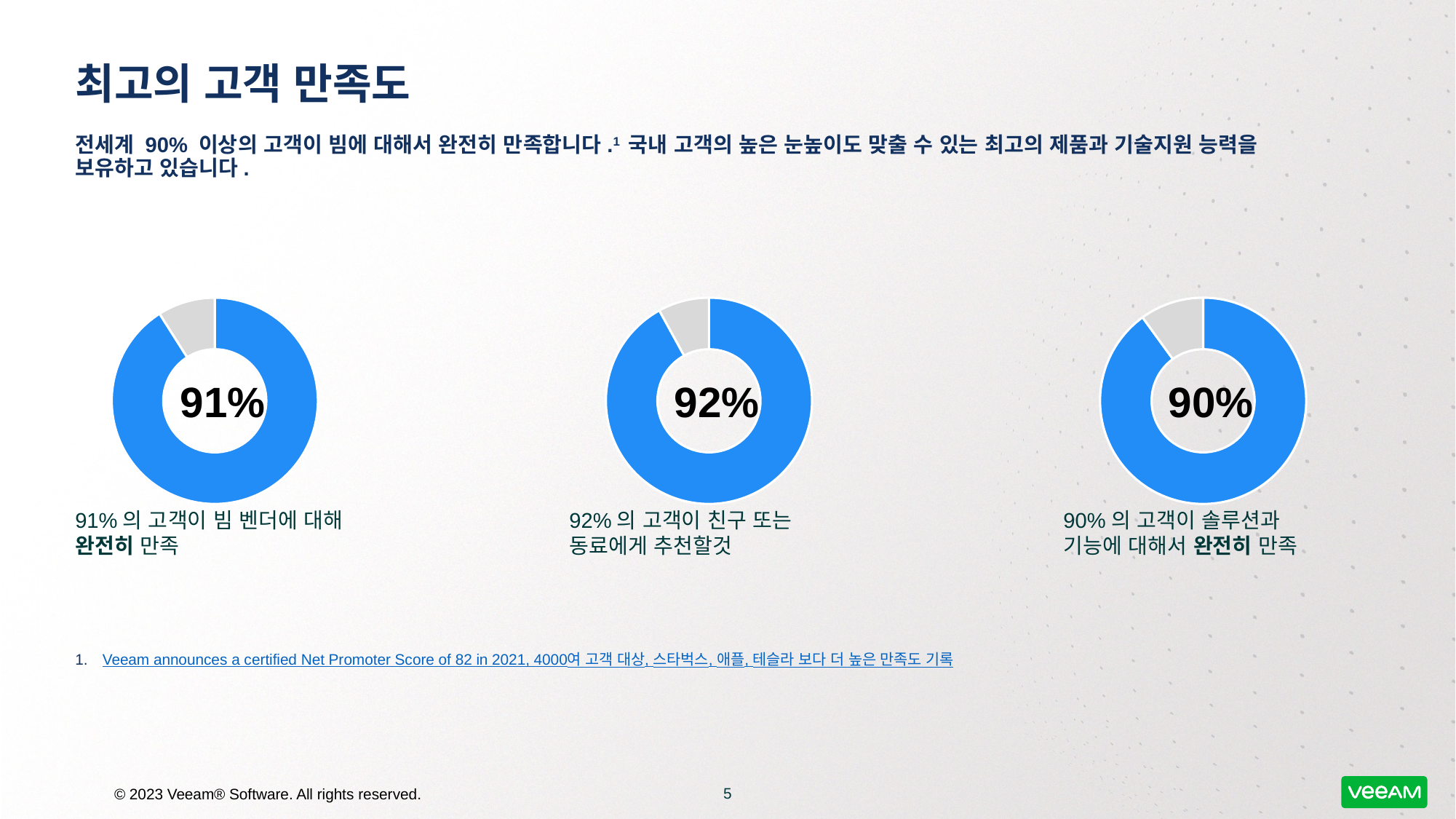

# 최고의 고객 만족도
전세계 90% 이상의 고객이 빔에 대해서 완전히 만족합니다.1 국내 고객의 높은 눈높이도 맞출 수 있는 최고의 제품과 기술지원 능력을 보유하고 있습니다.

### Chart

| Category | Percentages |
|---|---|
| Human Element | 0.91 |
| Others | 0.09 |
91%

### Chart

| Category | Percentages |
|---|---|
| Human Element | 0.92 |
| Others | 0.08 |
92%

### Chart

| Category | Percentages |
|---|---|
| Human Element | 0.9 |
| Others | 0.1 |
90%
91%의 고객이 빔 벤더에 대해 완전히 만족
92%의 고객이 친구 또는 동료에게 추천할것
90%의 고객이 솔루션과 기능에 대해서 완전히 만족
Veeam announces a certified Net Promoter Score of 82 in 2021, 4000여 고객 대상, 스타벅스, 애플, 테슬라 보다 더 높은 만족도 기록

5